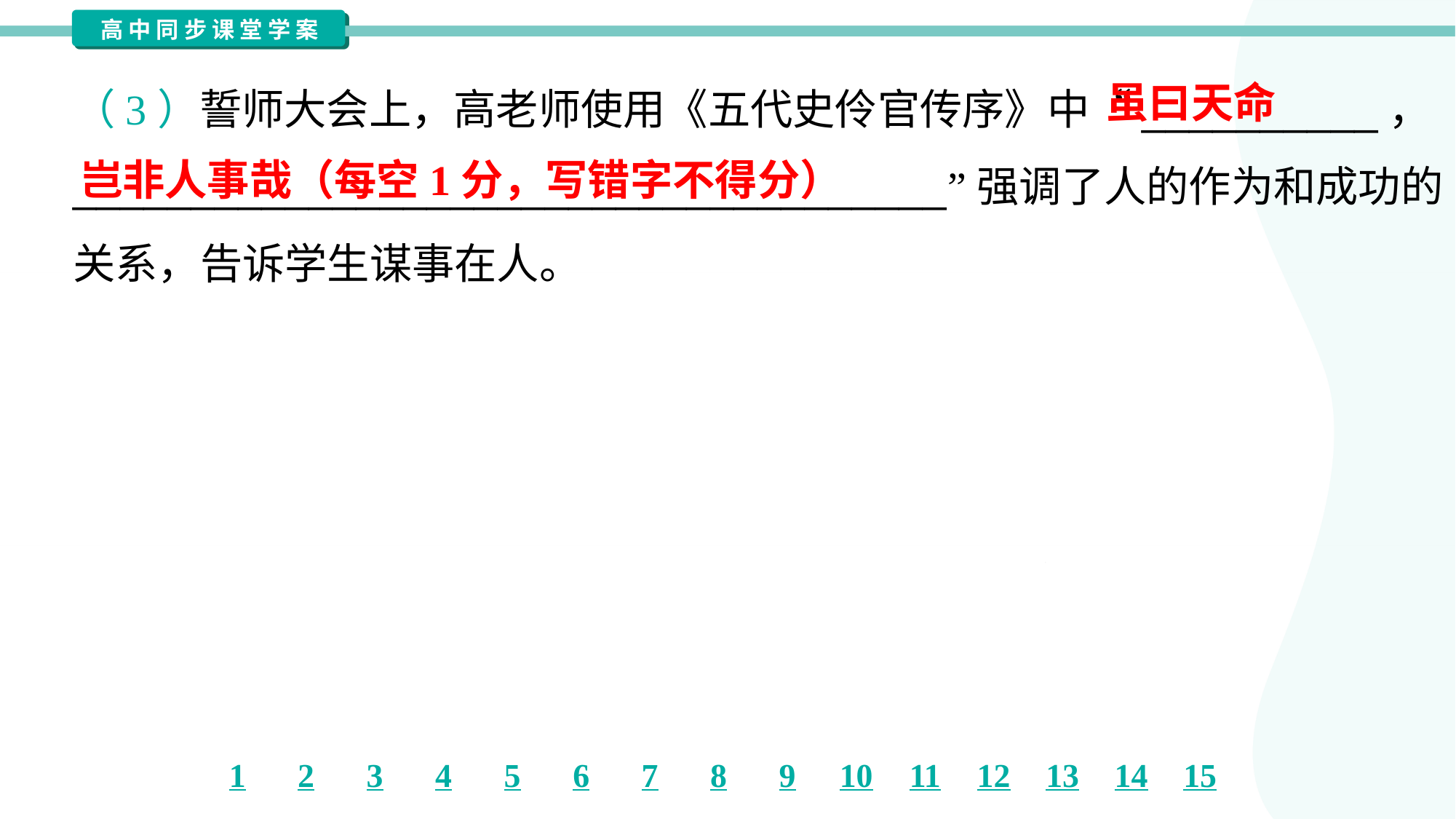

虽曰天命
（3）誓师大会上，高老师使用《五代史伶官传序》中“__________，
_____________________________________”强调了人的作为和成功的
关系，告诉学生谋事在人。
岂非人事哉（每空1分，写错字不得分）